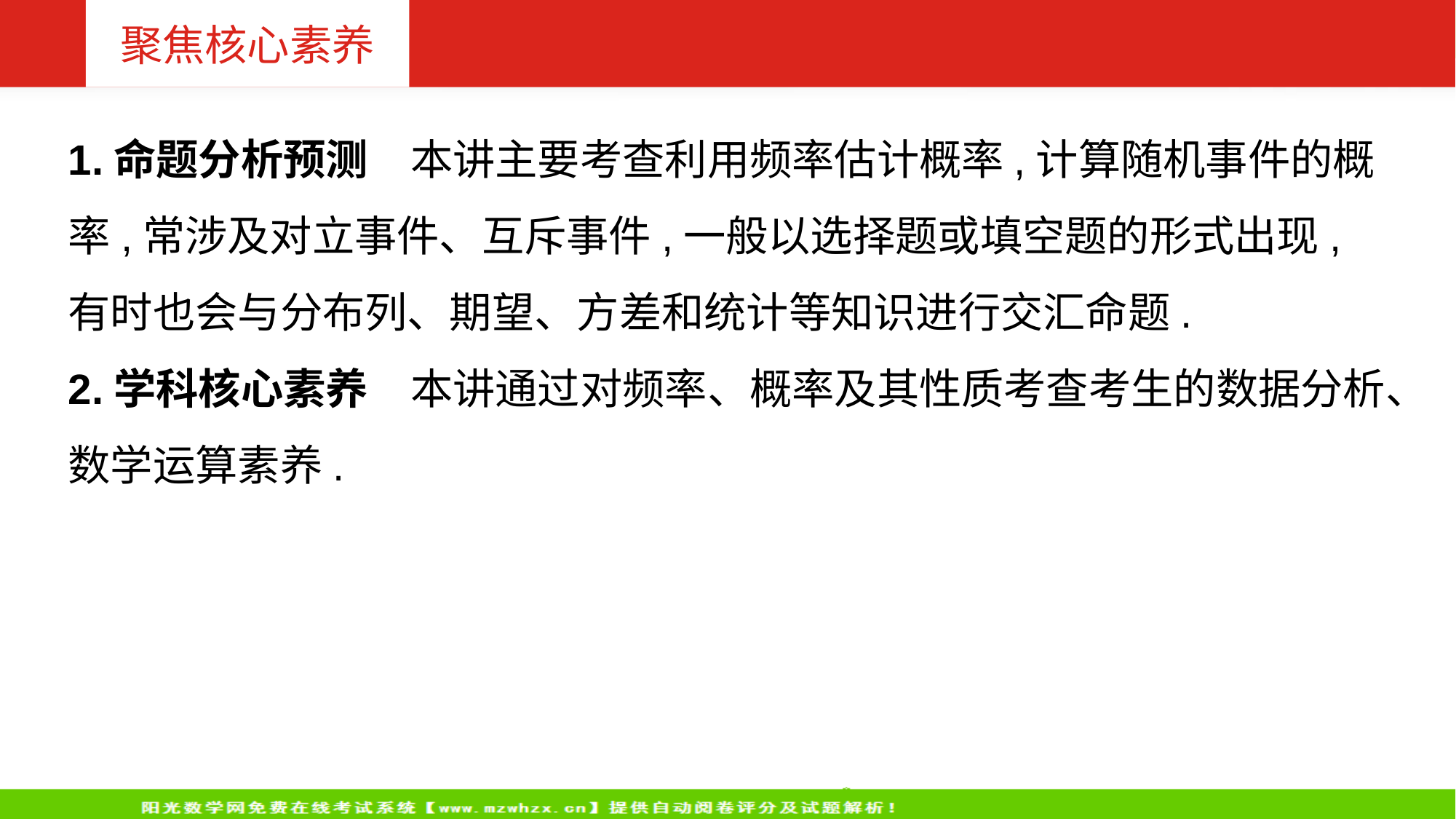

聚焦核心素养
1.命题分析预测　本讲主要考查利用频率估计概率,计算随机事件的概率,常涉及对立事件、互斥事件,一般以选择题或填空题的形式出现,有时也会与分布列、期望、方差和统计等知识进行交汇命题.
2.学科核心素养　本讲通过对频率、概率及其性质考查考生的数据分析、数学运算素养.